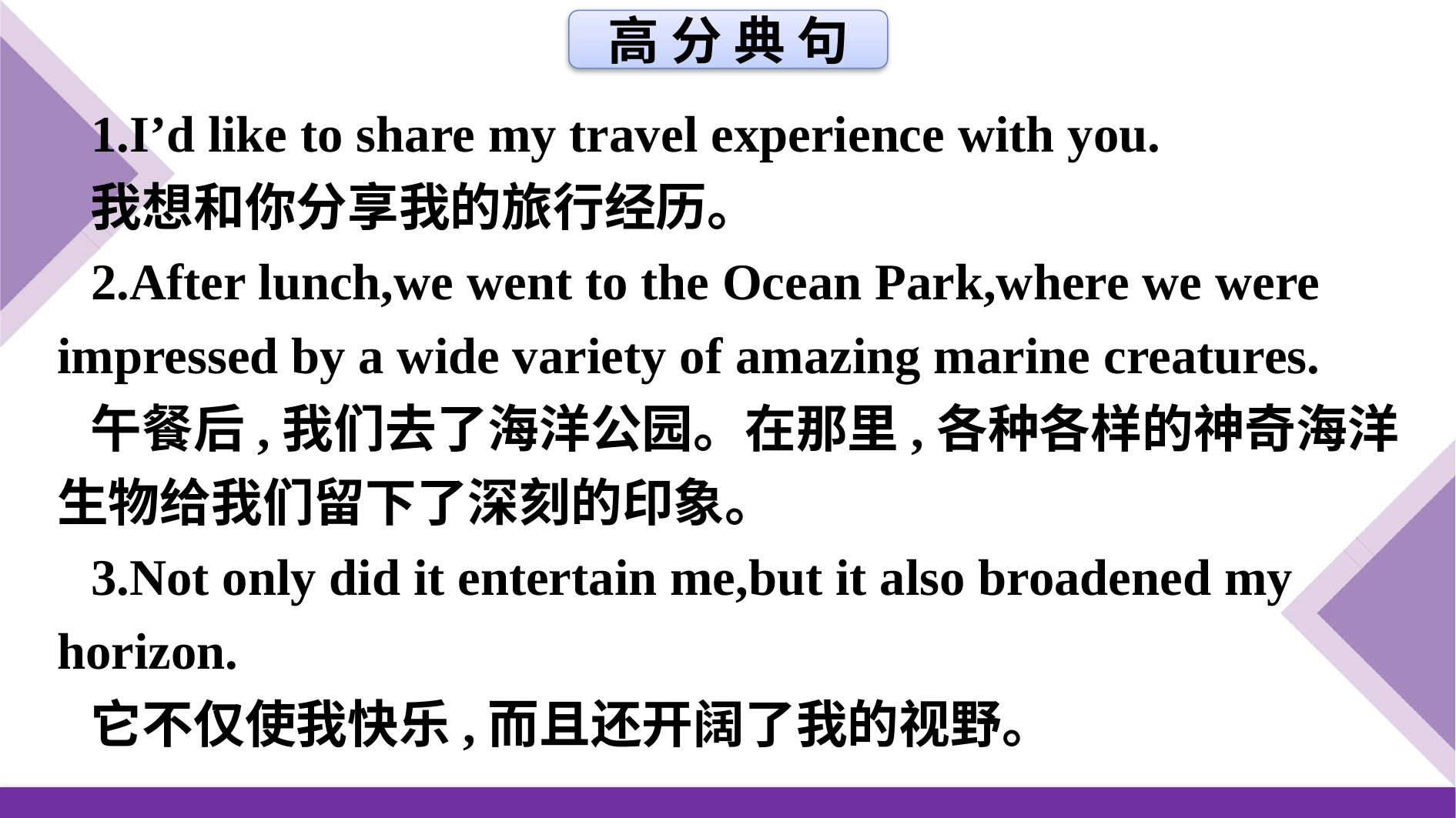

高 分 典 句
1.I’d like to share my travel experience with you.
我想和你分享我的旅行经历。
2.After lunch,we went to the Ocean Park,where we were impressed by a wide variety of amazing marine creatures.
午餐后,我们去了海洋公园。在那里,各种各样的神奇海洋生物给我们留下了深刻的印象。
3.Not only did it entertain me,but it also broadened my horizon.
它不仅使我快乐,而且还开阔了我的视野。